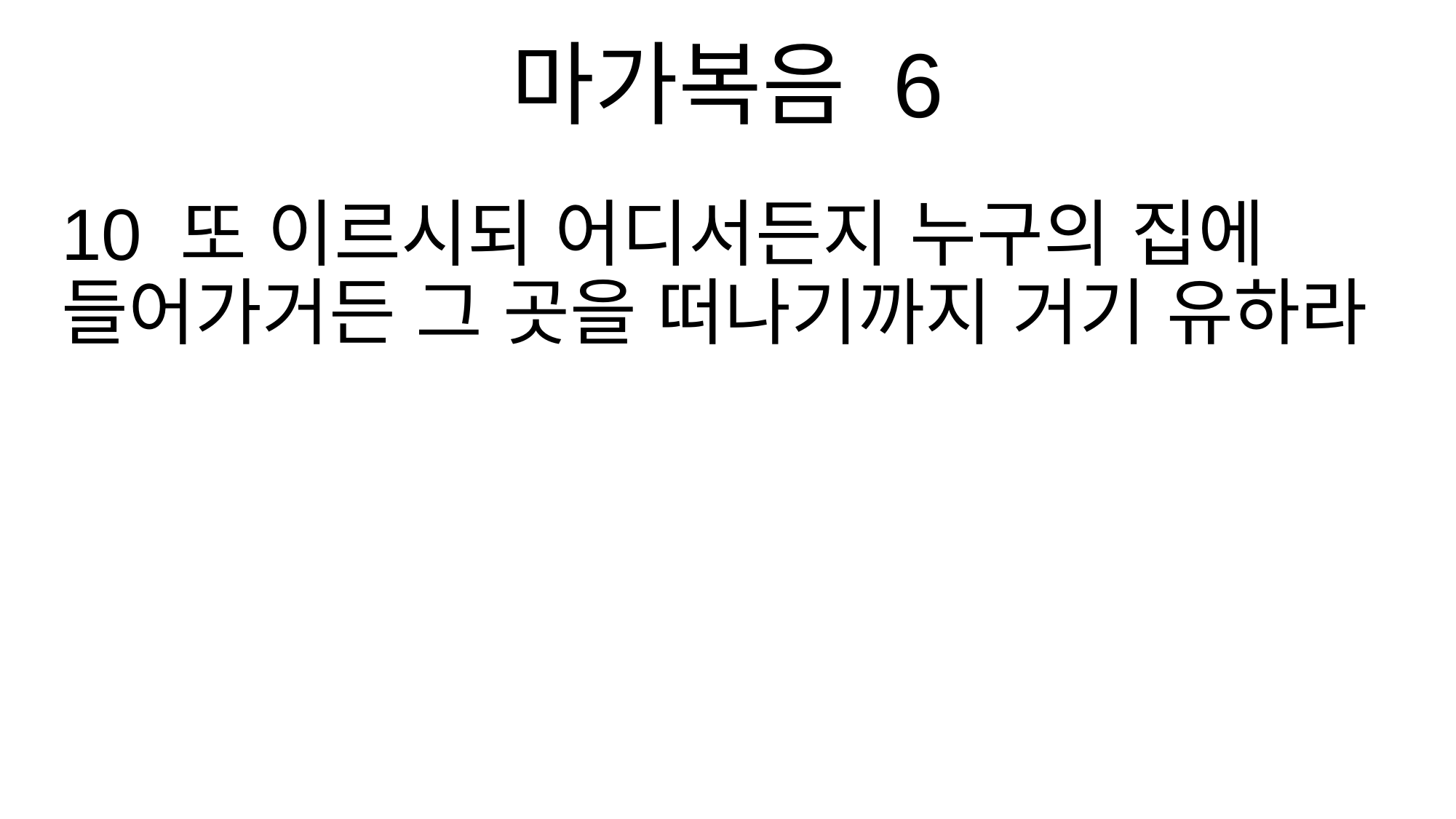

마가복음 6
10 또 이르시되 어디서든지 누구의 집에 들어가거든 그 곳을 떠나기까지 거기 유하라